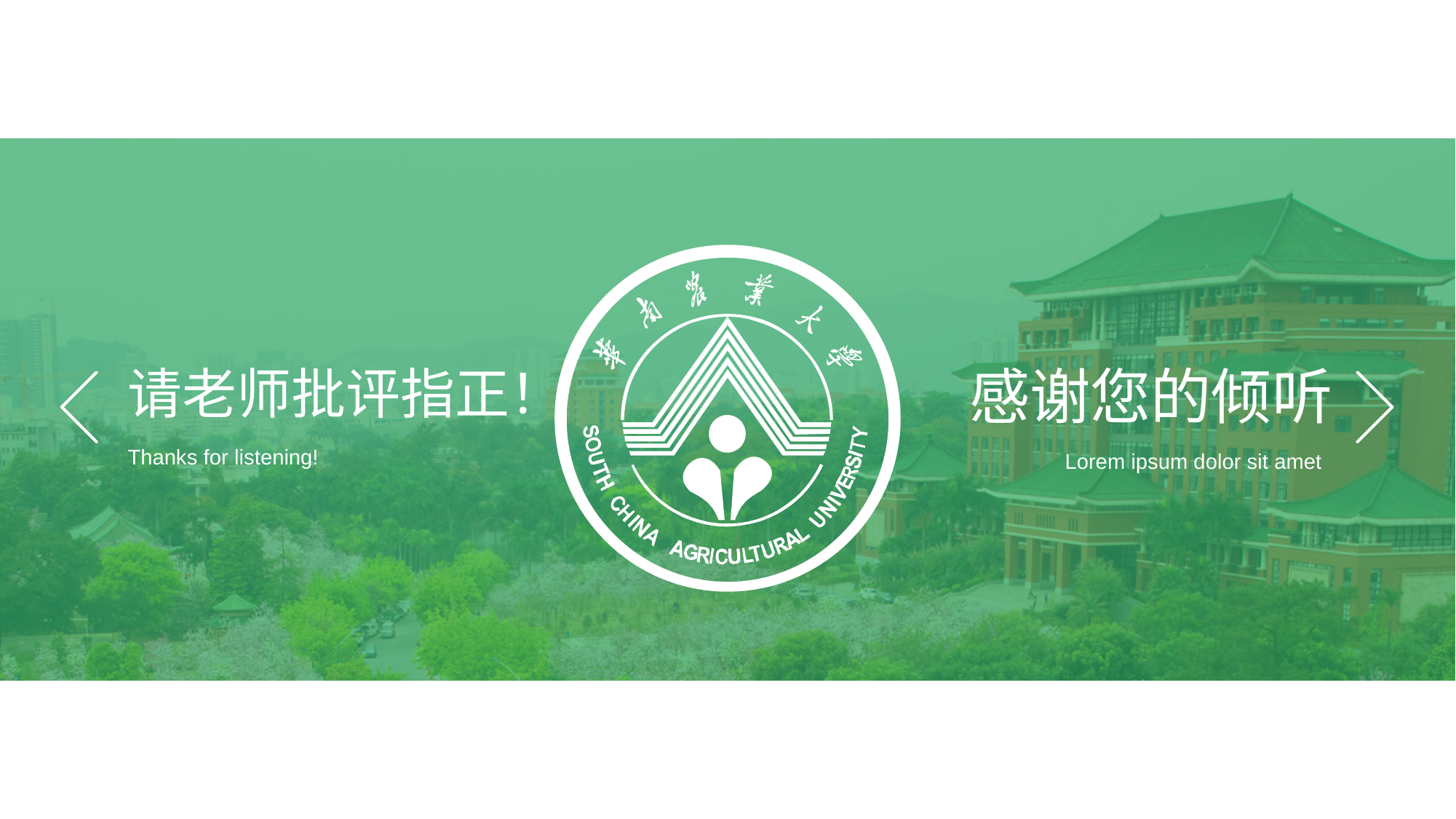

请老师批评指正！
感谢您的倾听
Thanks for listening!
Lorem ipsum dolor sit amet